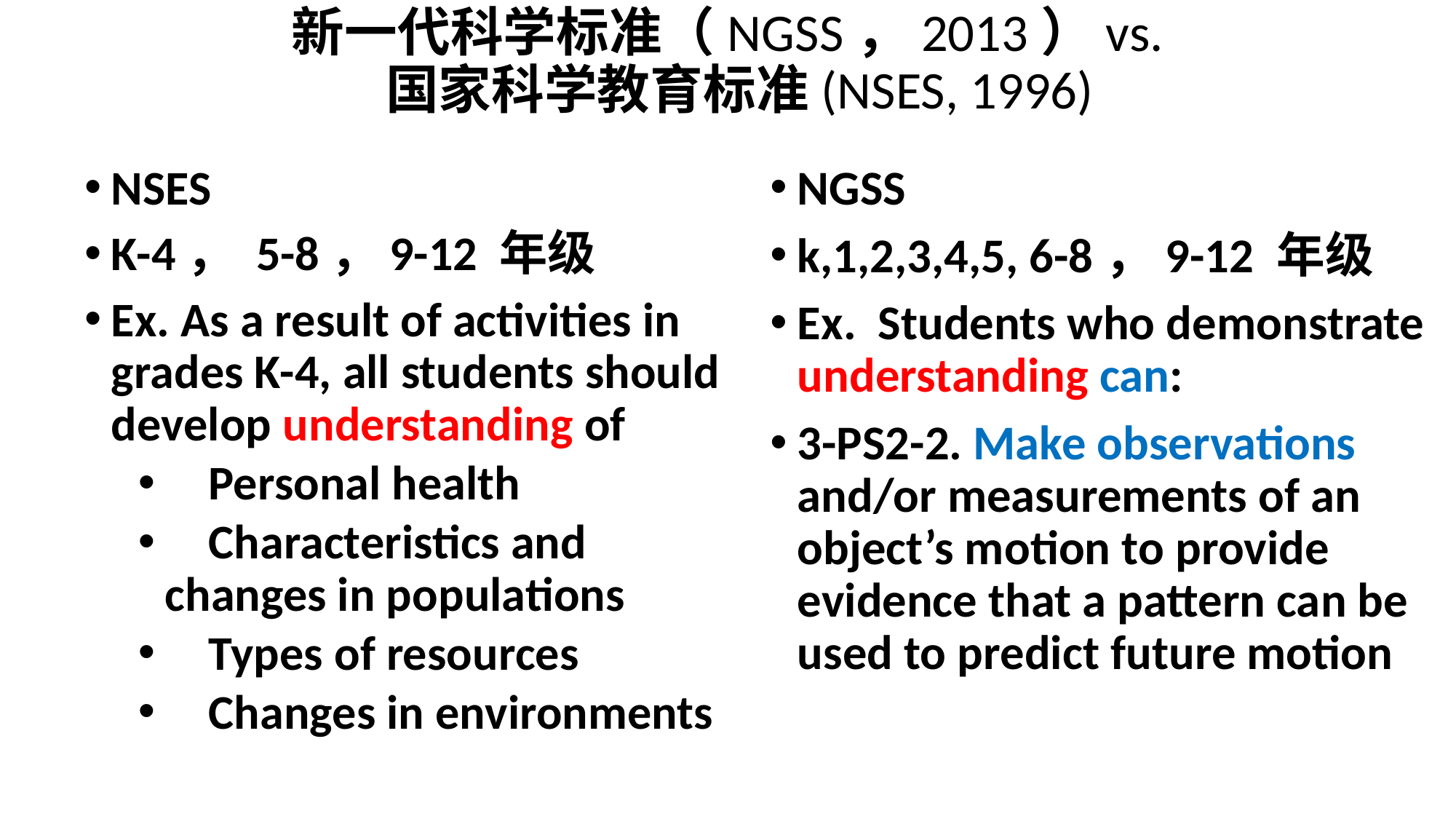

# 新一代科学标准（NGSS，2013）vs. 国家科学教育标准(NSES, 1996)
NSES
K-4， 5-8，9-12 年级
Ex. As a result of activities in grades K-4, all students should develop understanding of
    Personal health
    Characteristics and changes in populations
    Types of resources
    Changes in environments

NGSS
k,1,2,3,4,5, 6-8，9-12 年级
Ex.  Students who demonstrate understanding can:
3-PS2-2. Make observations and/or measurements of an object’s motion to provide evidence that a pattern can be used to predict future motion